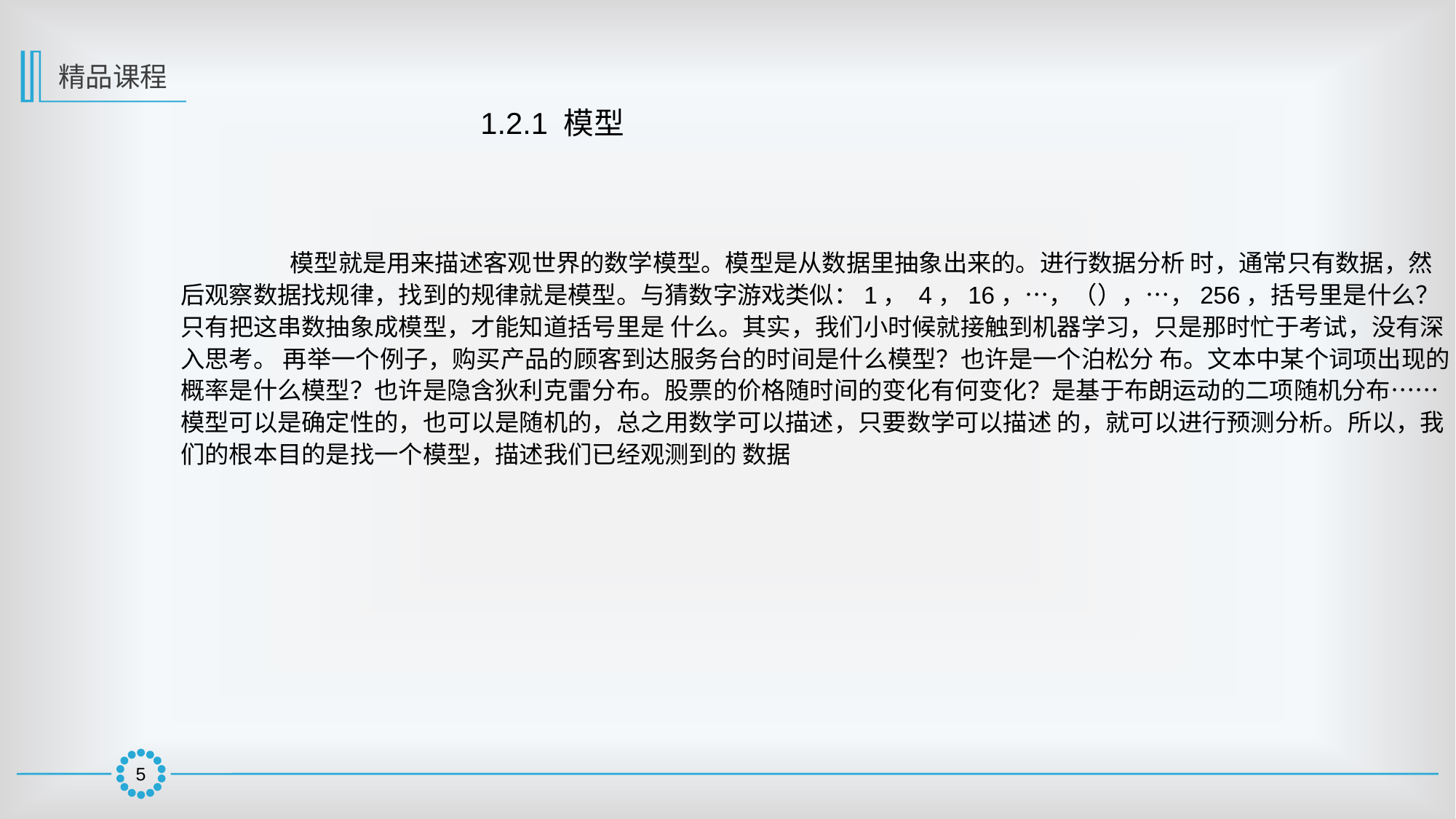

精品课程
1.2.1 模型
	模型就是用来描述客观世界的数学模型。模型是从数据里抽象出来的。进行数据分析 时，通常只有数据，然后观察数据找规律，找到的规律就是模型。与猜数字游戏类似：1， 4，16，…，（），…，256，括号里是什么？只有把这串数抽象成模型，才能知道括号里是 什么。其实，我们小时候就接触到机器学习，只是那时忙于考试，没有深入思考。 再举一个例子，购买产品的顾客到达服务台的时间是什么模型？也许是一个泊松分 布。文本中某个词项出现的概率是什么模型？也许是隐含狄利克雷分布。股票的价格随时间的变化有何变化？是基于布朗运动的二项随机分布…… 模型可以是确定性的，也可以是随机的，总之用数学可以描述，只要数学可以描述 的，就可以进行预测分析。所以，我们的根本目的是找一个模型，描述我们已经观测到的 数据

5